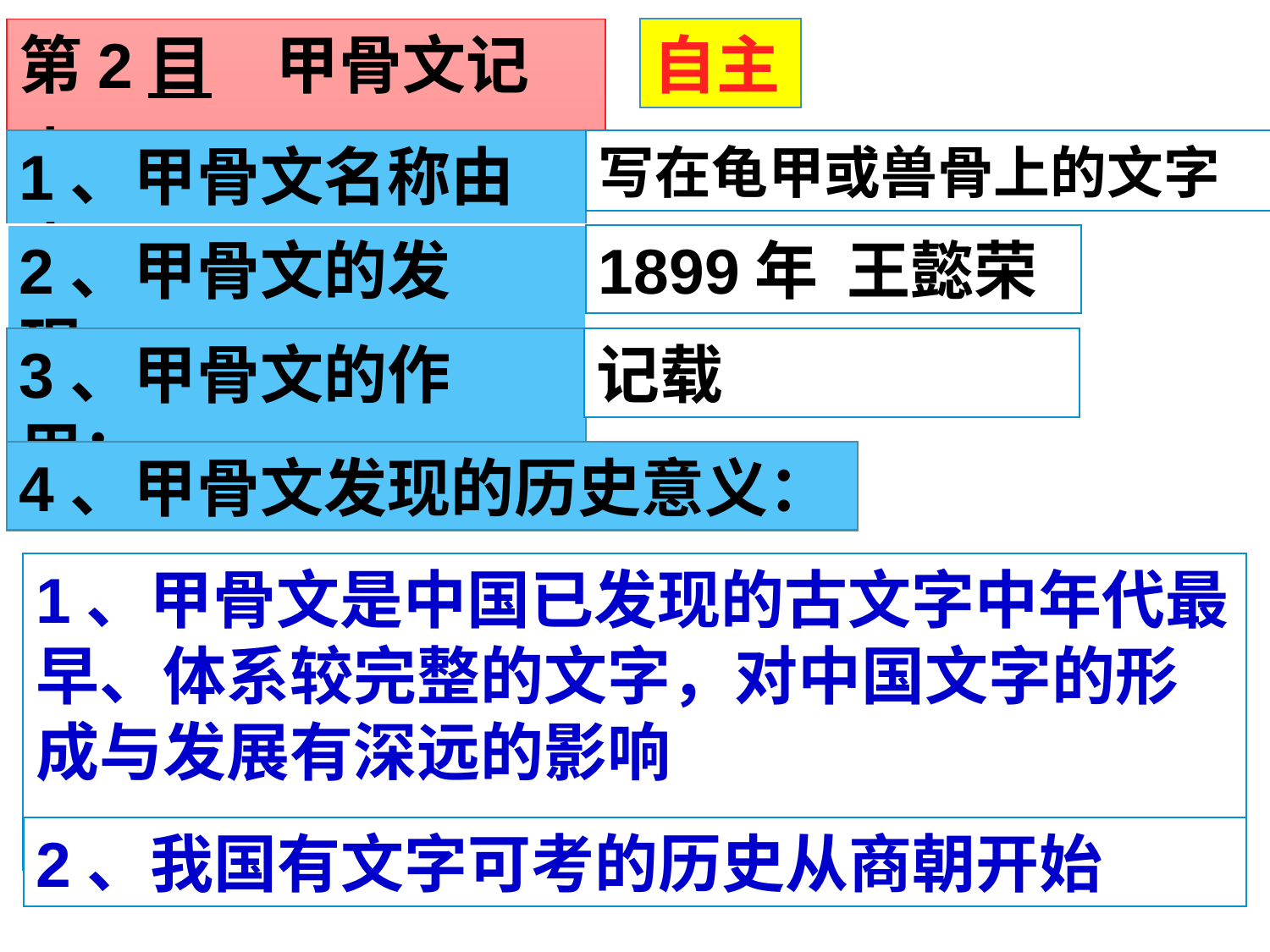

第2目　甲骨文记事
自主
1、甲骨文名称由来
写在龟甲或兽骨上的文字
2、甲骨文的发现：
1899年  王懿荣
3、甲骨文的作用：
记载
4、甲骨文发现的历史意义：
1、甲骨文是中国已发现的古文字中年代最早、体系较完整的文字，对中国文字的形成与发展有深远的影响

2、我国有文字可考的历史从商朝开始